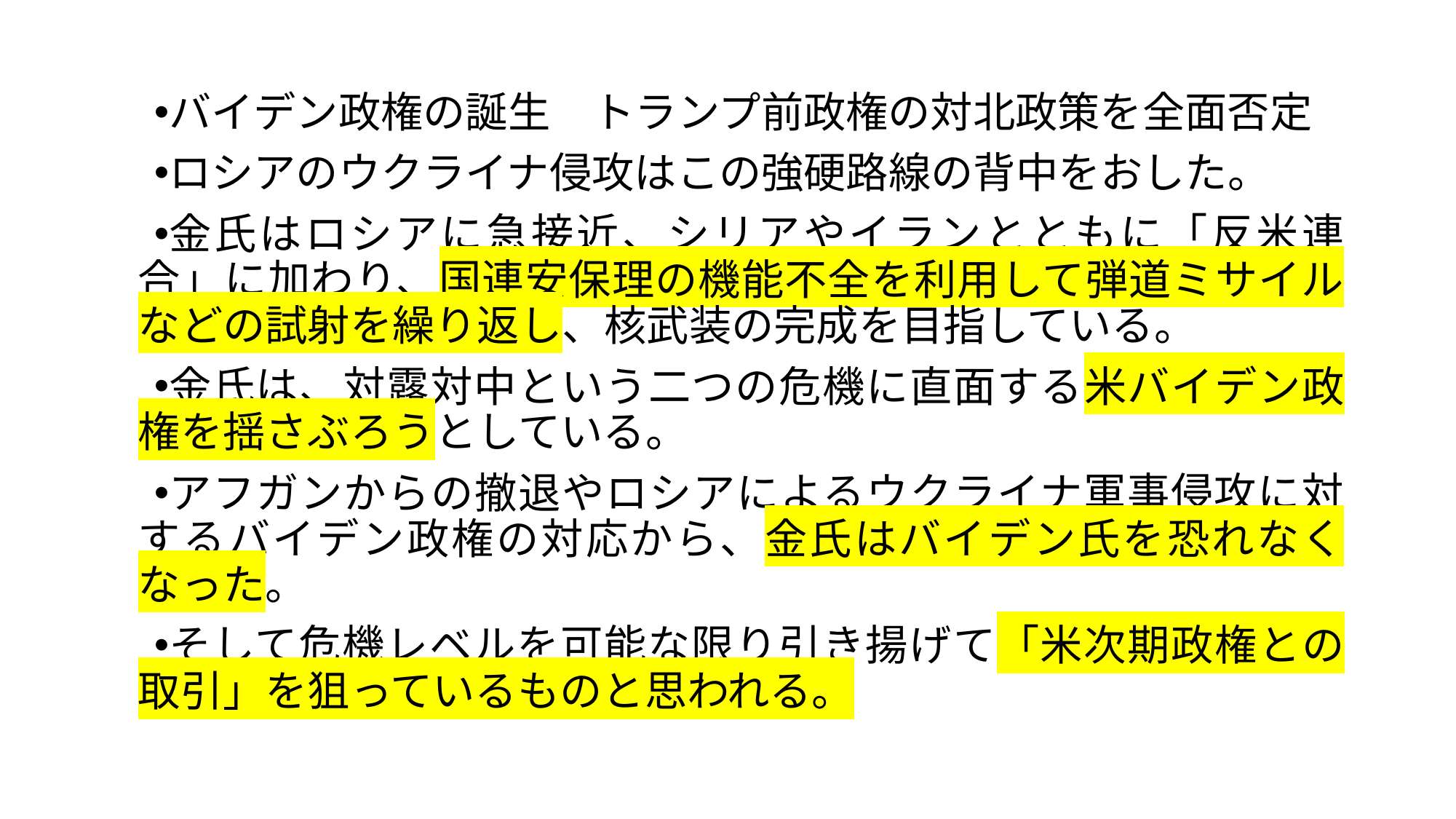

バイデン政権の誕生　トランプ前政権の対北政策を全面否定
ロシアのウクライナ侵攻はこの強硬路線の背中をおした。
金氏はロシアに急接近、シリアやイランとともに「反米連合」に加わり、国連安保理の機能不全を利用して弾道ミサイルなどの試射を繰り返し、核武装の完成を目指している。
金氏は、対露対中という二つの危機に直面する米バイデン政権を揺さぶろうとしている。
アフガンからの撤退やロシアによるウクライナ軍事侵攻に対するバイデン政権の対応から、金氏はバイデン氏を恐れなくなった。
そして危機レベルを可能な限り引き揚げて「米次期政権との取引」を狙っているものと思われる。